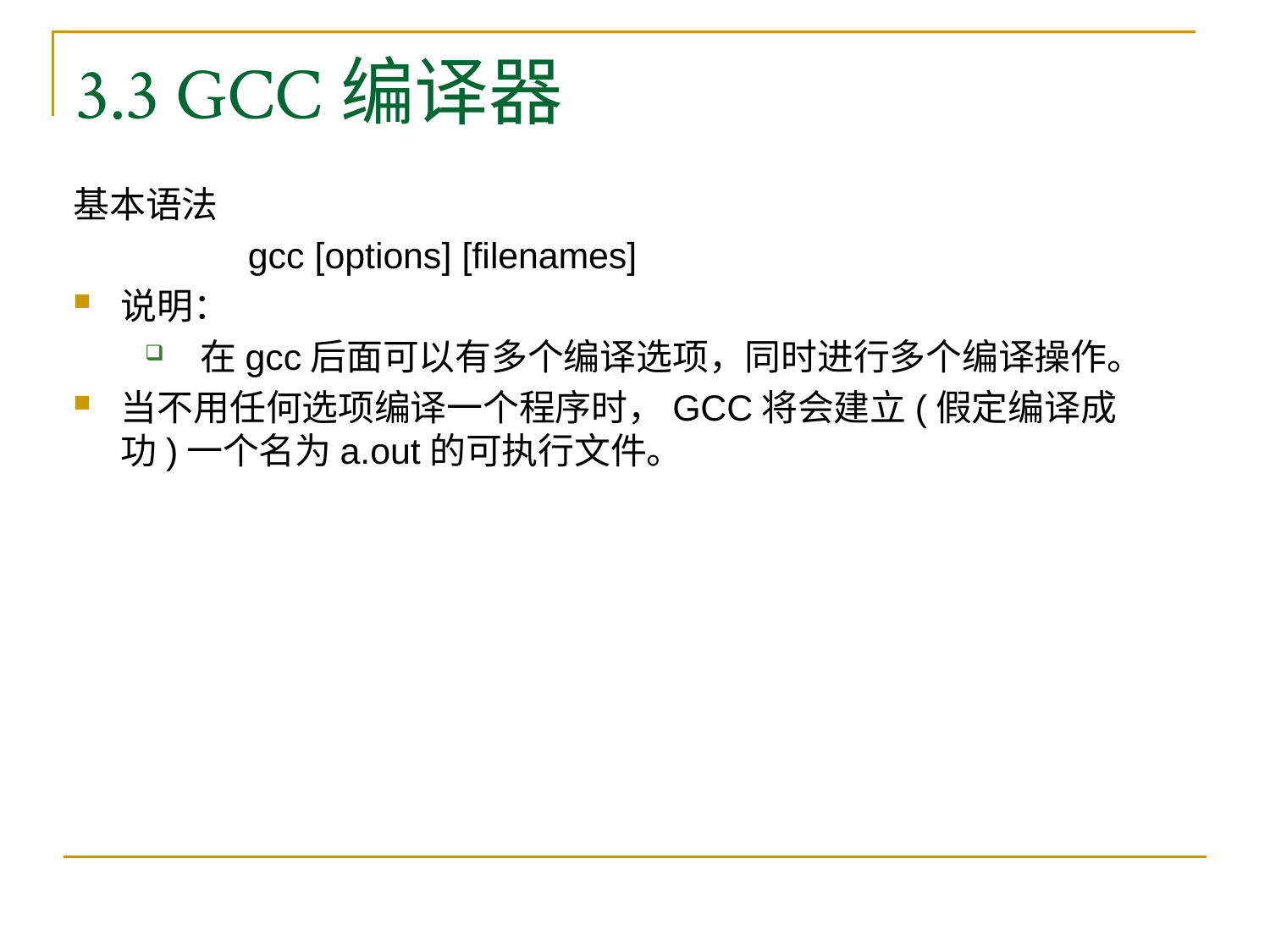

# 3.3 GCC编译器

基本语法
 		gcc [options] [filenames]
说明：
在gcc后面可以有多个编译选项，同时进行多个编译操作。
当不用任何选项编译一个程序时，GCC将会建立(假定编译成功)一个名为a.out的可执行文件。